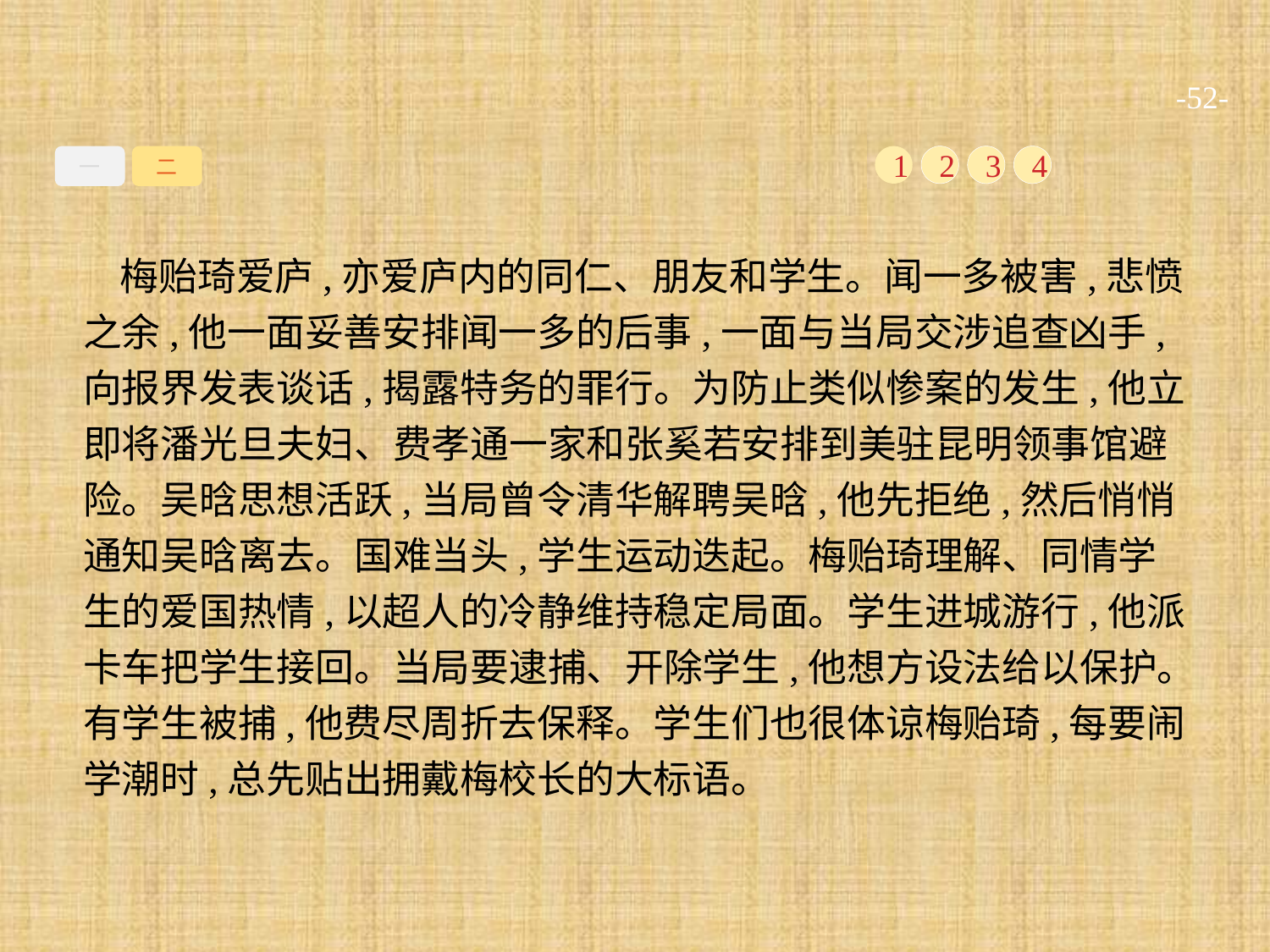

-52-
一
二
1
2
3
4
梅贻琦爱庐,亦爱庐内的同仁、朋友和学生。闻一多被害,悲愤之余,他一面妥善安排闻一多的后事,一面与当局交涉追查凶手,向报界发表谈话,揭露特务的罪行。为防止类似惨案的发生,他立即将潘光旦夫妇、费孝通一家和张奚若安排到美驻昆明领事馆避险。吴晗思想活跃,当局曾令清华解聘吴晗,他先拒绝,然后悄悄通知吴晗离去。国难当头,学生运动迭起。梅贻琦理解、同情学生的爱国热情,以超人的冷静维持稳定局面。学生进城游行,他派卡车把学生接回。当局要逮捕、开除学生,他想方设法给以保护。有学生被捕,他费尽周折去保释。学生们也很体谅梅贻琦,每要闹学潮时,总先贴出拥戴梅校长的大标语。